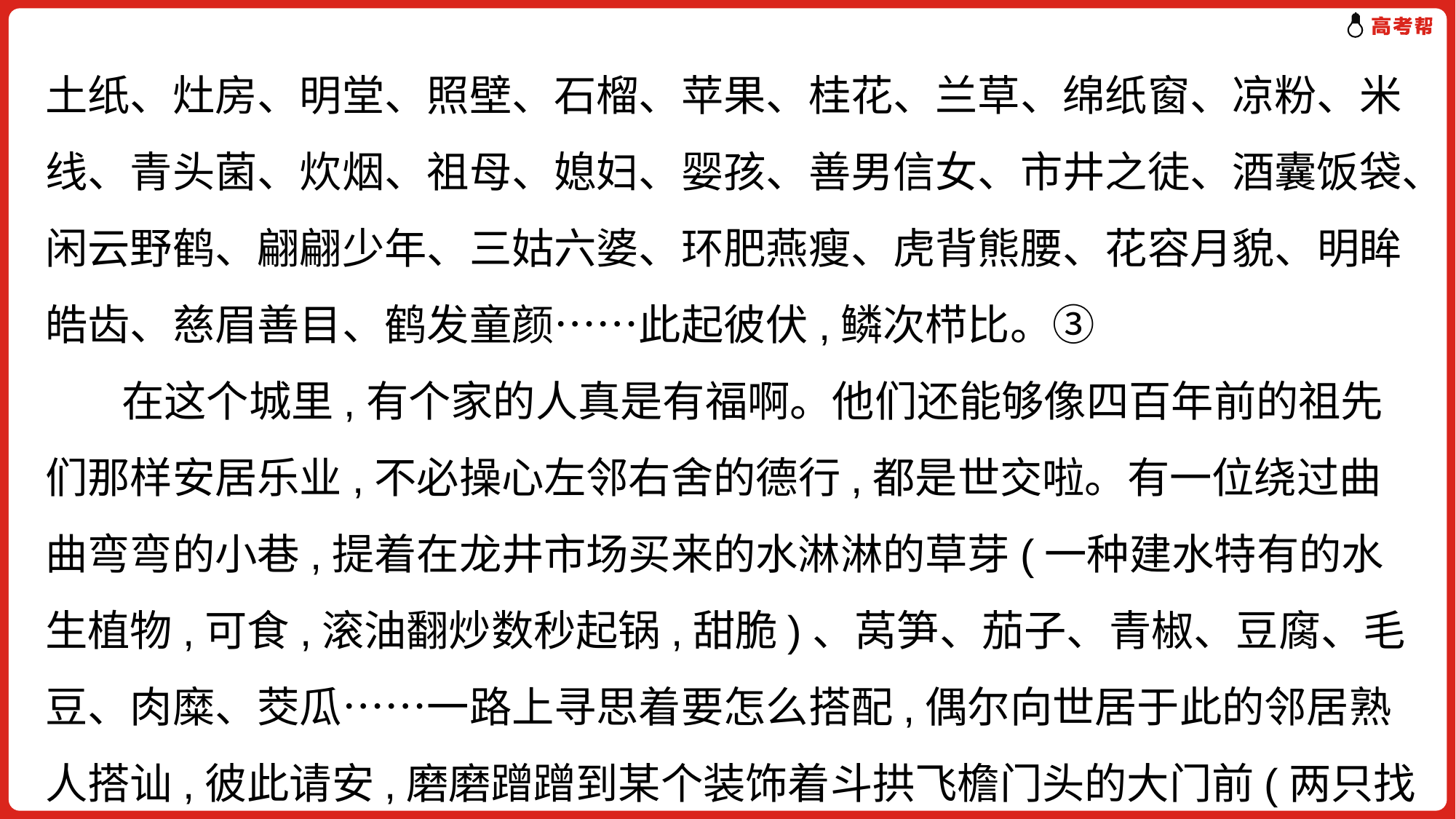

土纸、灶房、明堂、照壁、石榴、苹果、桂花、兰草、绵纸窗、凉粉、米线、青头菌、炊烟、祖母、媳妇、婴孩、善男信女、市井之徒、酒囊饭袋、闲云野鹤、翩翩少年、三姑六婆、环肥燕瘦、虎背熊腰、花容月貌、明眸皓齿、慈眉善目、鹤发童颜……此起彼伏,鳞次栉比。③
       在这个城里,有个家的人真是有福啊。他们还能够像四百年前的祖先们那样安居乐业,不必操心左邻右舍的德行,都是世交啦。有一位绕过曲曲弯弯的小巷,提着在龙井市场买来的水淋淋的草芽(一种建水特有的水生植物,可食,滚油翻炒数秒起锅,甜脆)、莴笋、茄子、青椒、豆腐、毛豆、肉糜、茭瓜……一路上寻思着要怎么搭配,偶尔向世居于此的邻居熟人搭讪,彼此请安,磨磨蹭蹭到某个装饰着斗拱飞檐门头的大门前(两只找错了窝的燕子拍